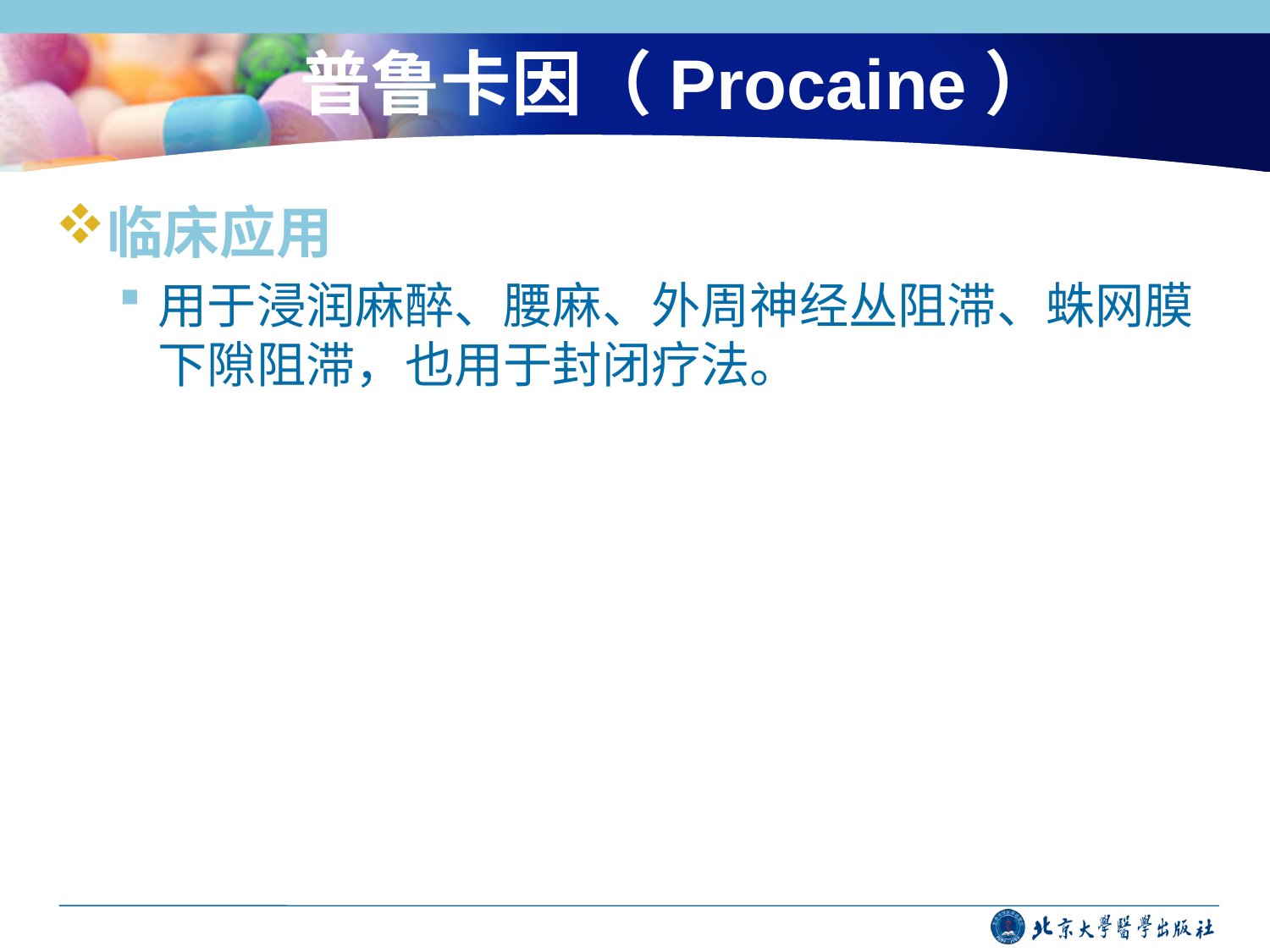

# 普鲁卡因（Procaine）
临床应用
用于浸润麻醉、腰麻、外周神经丛阻滞、蛛网膜下隙阻滞，也用于封闭疗法。